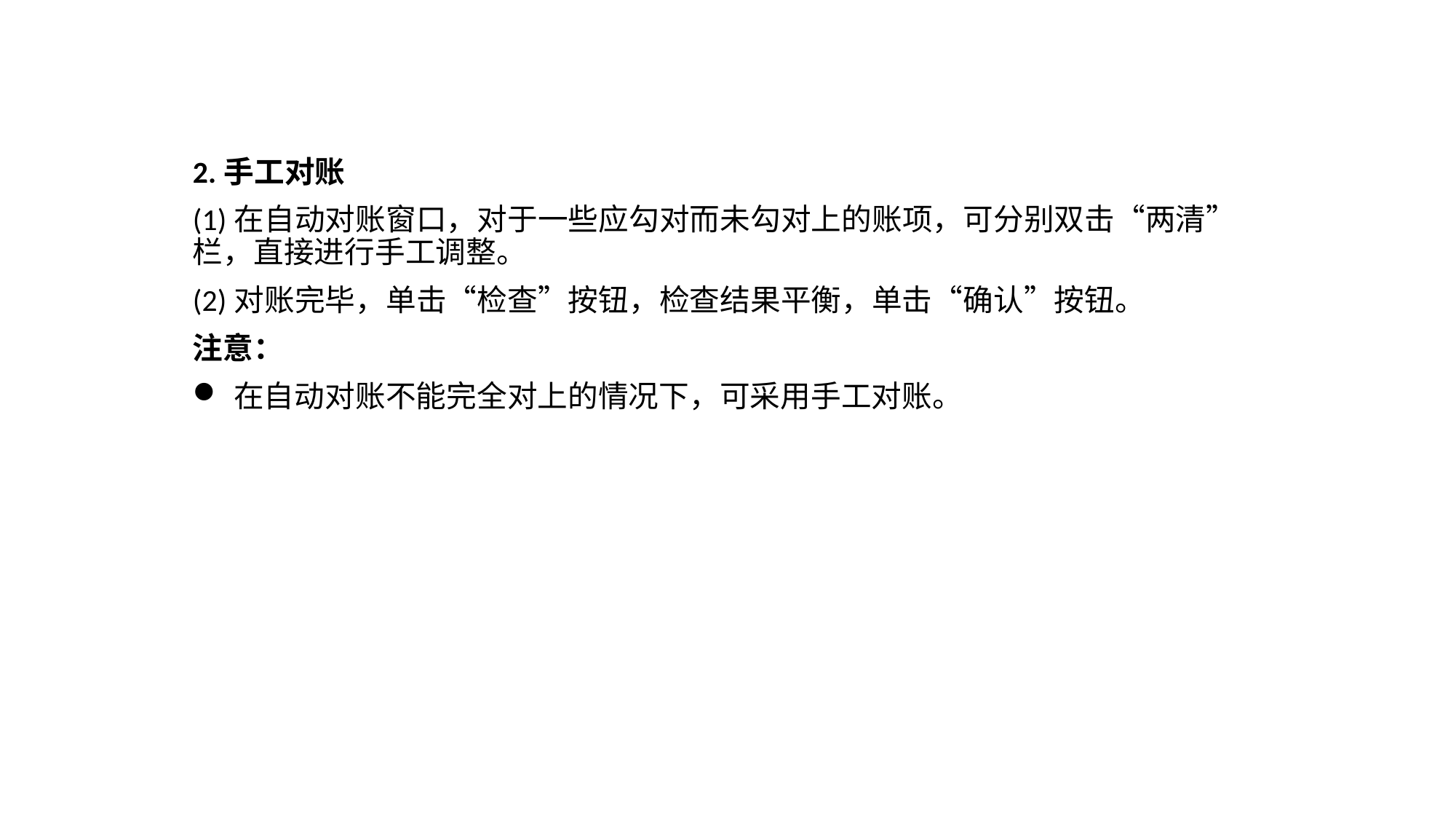

2.手工对账
(1)在自动对账窗口，对于一些应勾对而未勾对上的账项，可分别双击“两清”栏，直接进行手工调整。
(2)对账完毕，单击“检查”按钮，检查结果平衡，单击“确认”按钮。
注意：
在自动对账不能完全对上的情况下，可采用手工对账。